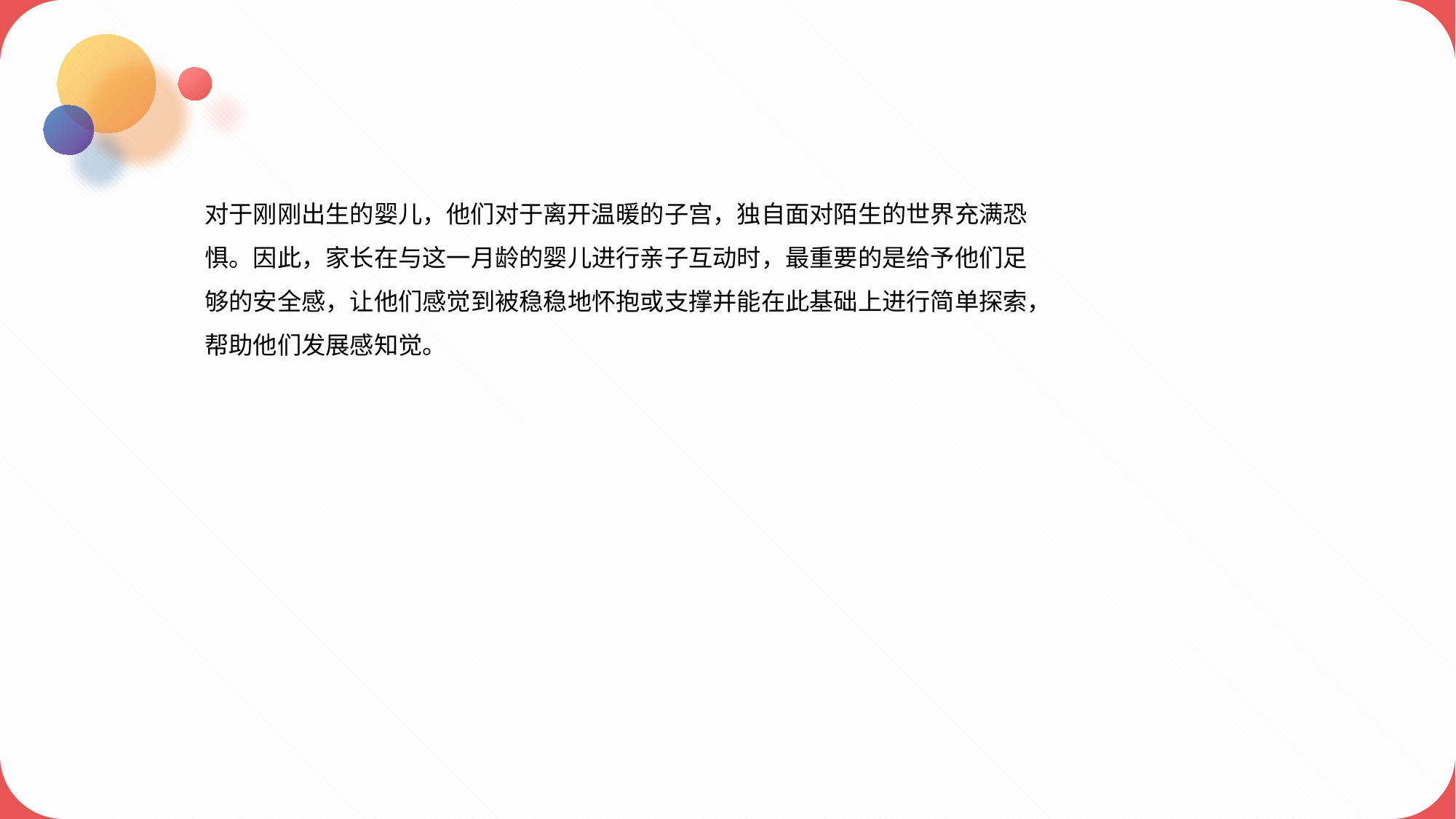

对于刚刚出生的婴儿，他们对于离开温暖的子宫，独自面对陌生的世界充满恐惧。因此，家长在与这一月龄的婴儿进行亲子互动时，最重要的是给予他们足够的安全感，让他们感觉到被稳稳地怀抱或支撑并能在此基础上进行简单探索，帮助他们发展感知觉。